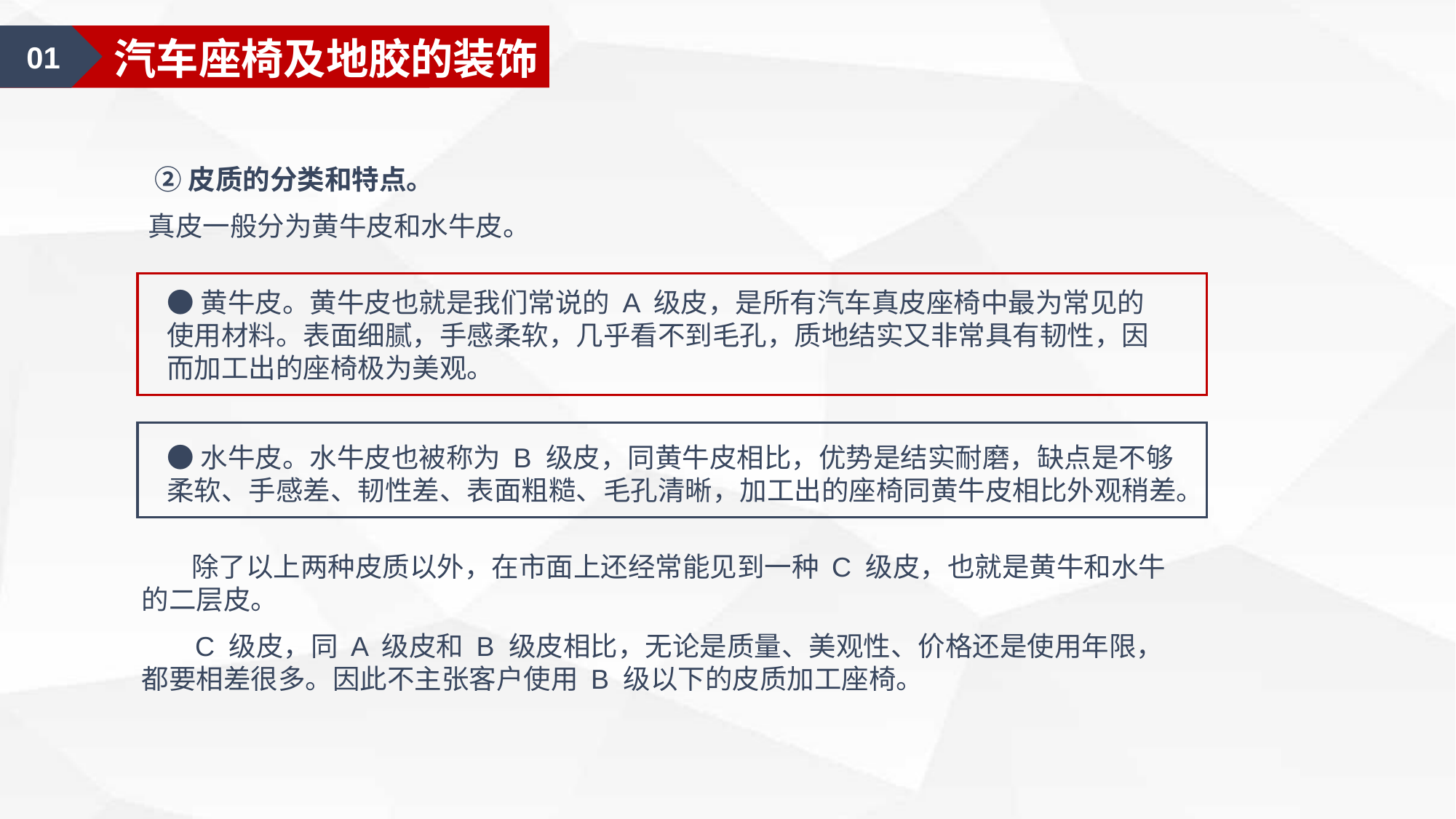

01
车身大包围装饰

01
汽车座椅及地胶的装饰
 ②皮质的分类和特点。
真皮一般分为黄牛皮和水牛皮。

●黄牛皮。黄牛皮也就是我们常说的 A 级皮，是所有汽车真皮座椅中最为常见的使用材料。表面细腻，手感柔软，几乎看不到毛孔，质地结实又非常具有韧性，因而加工出的座椅极为美观。

●水牛皮。水牛皮也被称为 B 级皮，同黄牛皮相比，优势是结实耐磨，缺点是不够柔软、手感差、韧性差、表面粗糙、毛孔清晰，加工出的座椅同黄牛皮相比外观稍差。
       除了以上两种皮质以外，在市面上还经常能见到一种 C 级皮，也就是黄牛和水牛的二层皮。
       C 级皮，同 A 级皮和 B 级皮相比，无论是质量、美观性、价格还是使用年限，都要相差很多。因此不主张客户使用 B 级以下的皮质加工座椅。